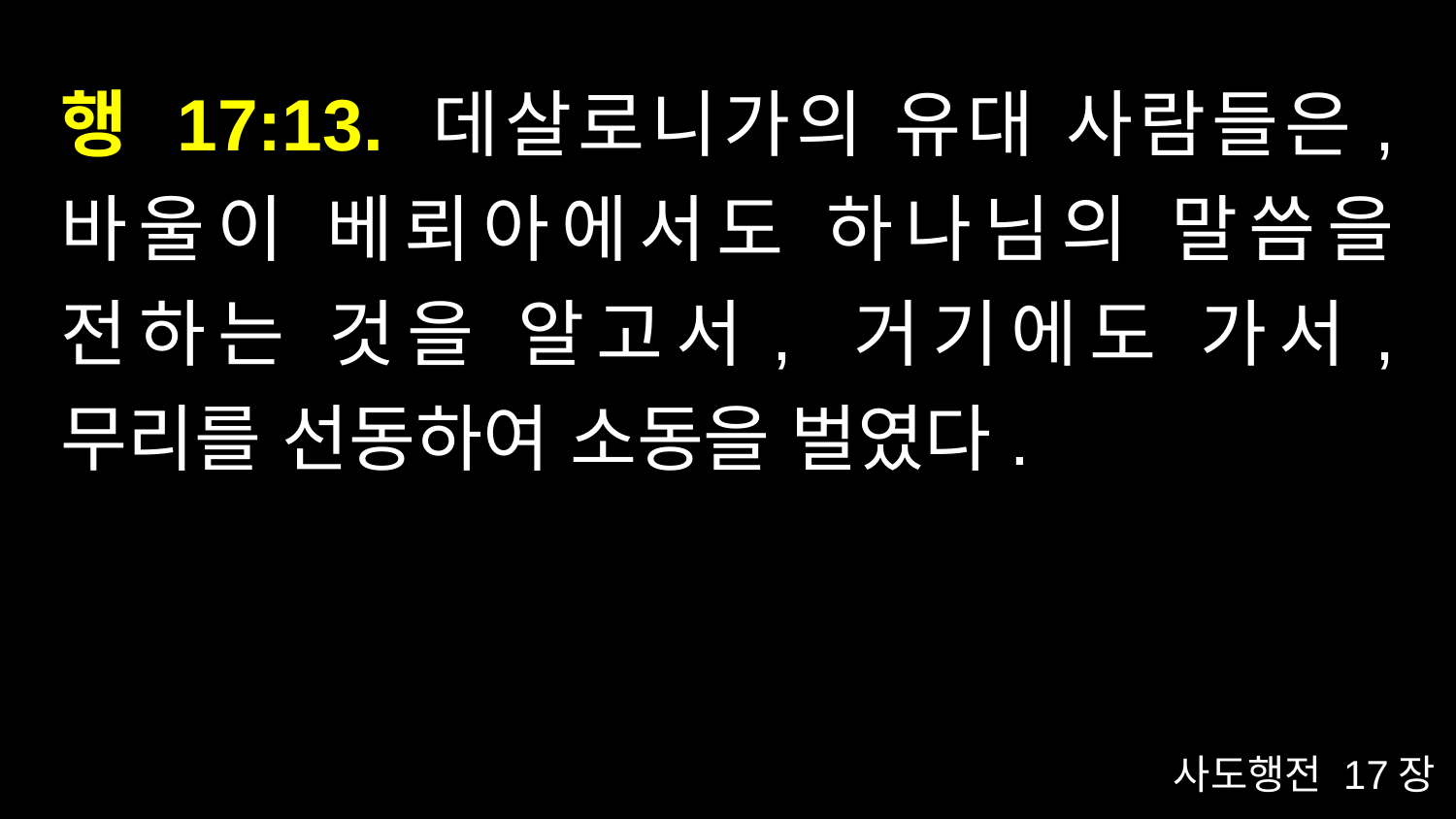

# 행 17:13. 데살로니가의 유대 사람들은, 바울이 베뢰아에서도 하나님의 말씀을 전하는 것을 알고서, 거기에도 가서, 무리를 선동하여 소동을 벌였다.
사도행전 17장